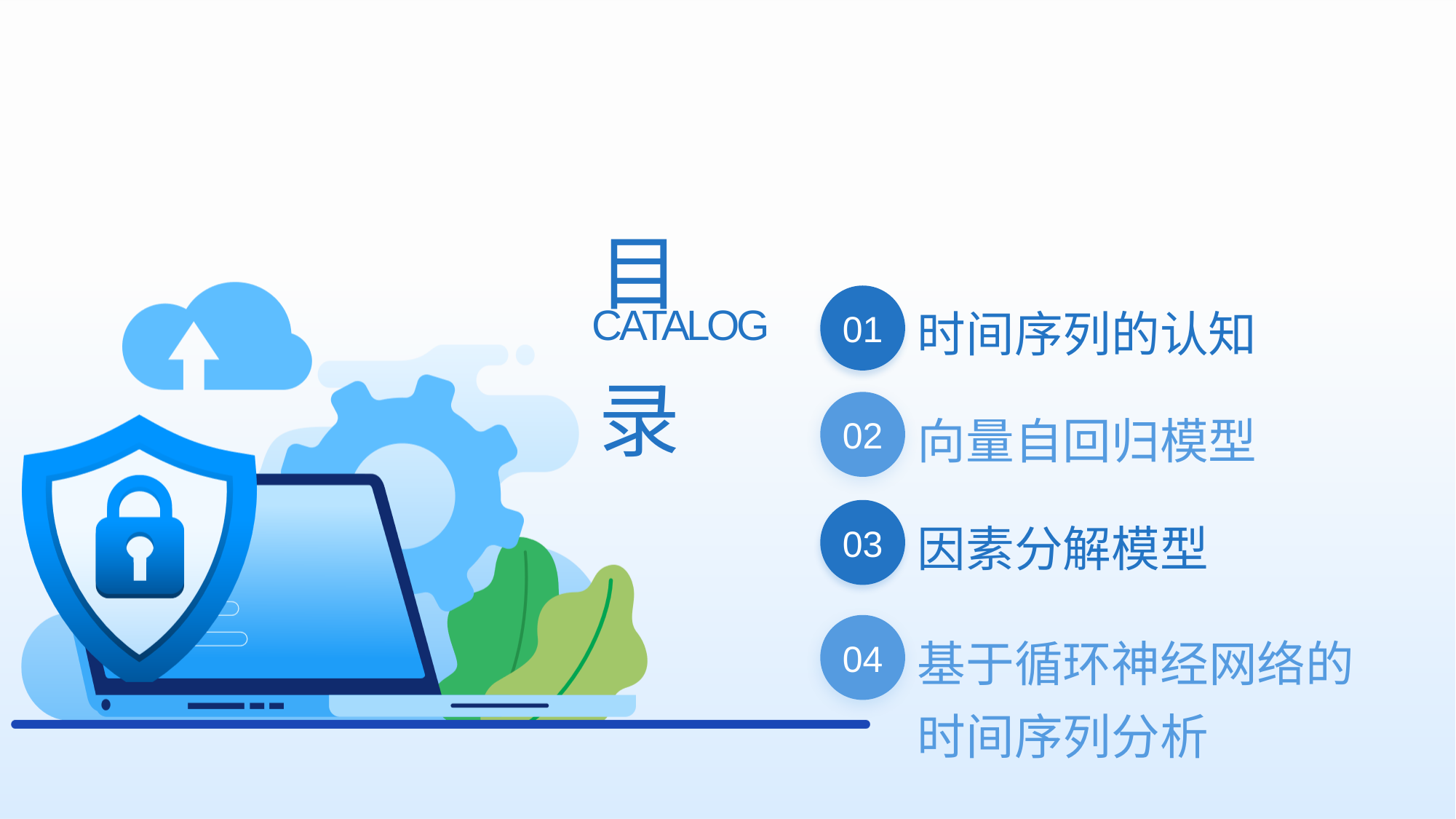

目
录
CATALOG
时间序列的认知
01
向量自回归模型
02
因素分解模型
03
基于循环神经网络的时间序列分析
04